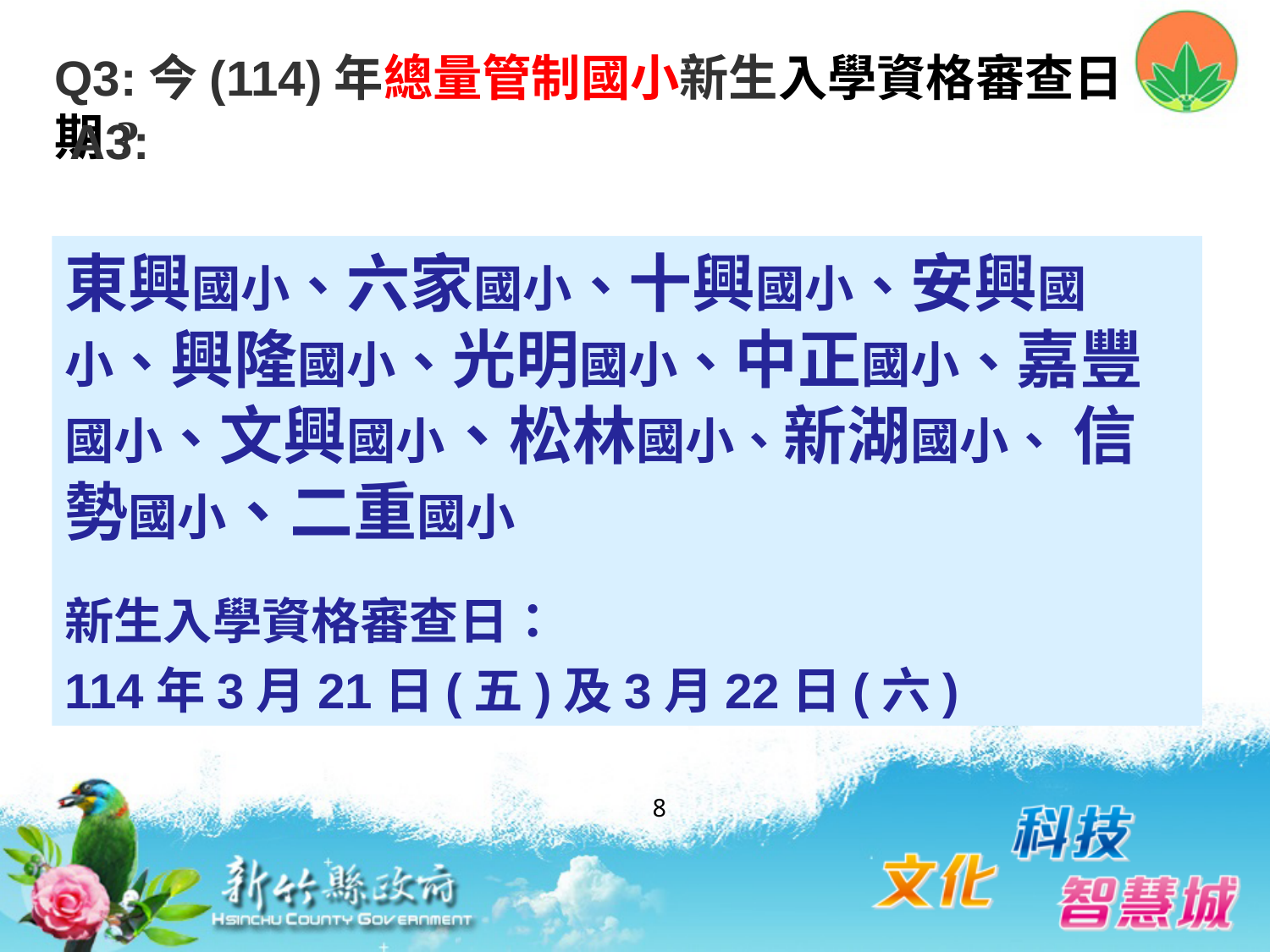

Q3:今(114)年總量管制國小新生入學資格審查日期?
A3:

東興國小、六家國小、十興國小、安興國小、興隆國小、光明國小、中正國小、嘉豐國小、文興國小、松林國小、新湖國小、 信勢國小、二重國小
新生入學資格審查日：
114年3月21日(五)及3月22日(六)
8